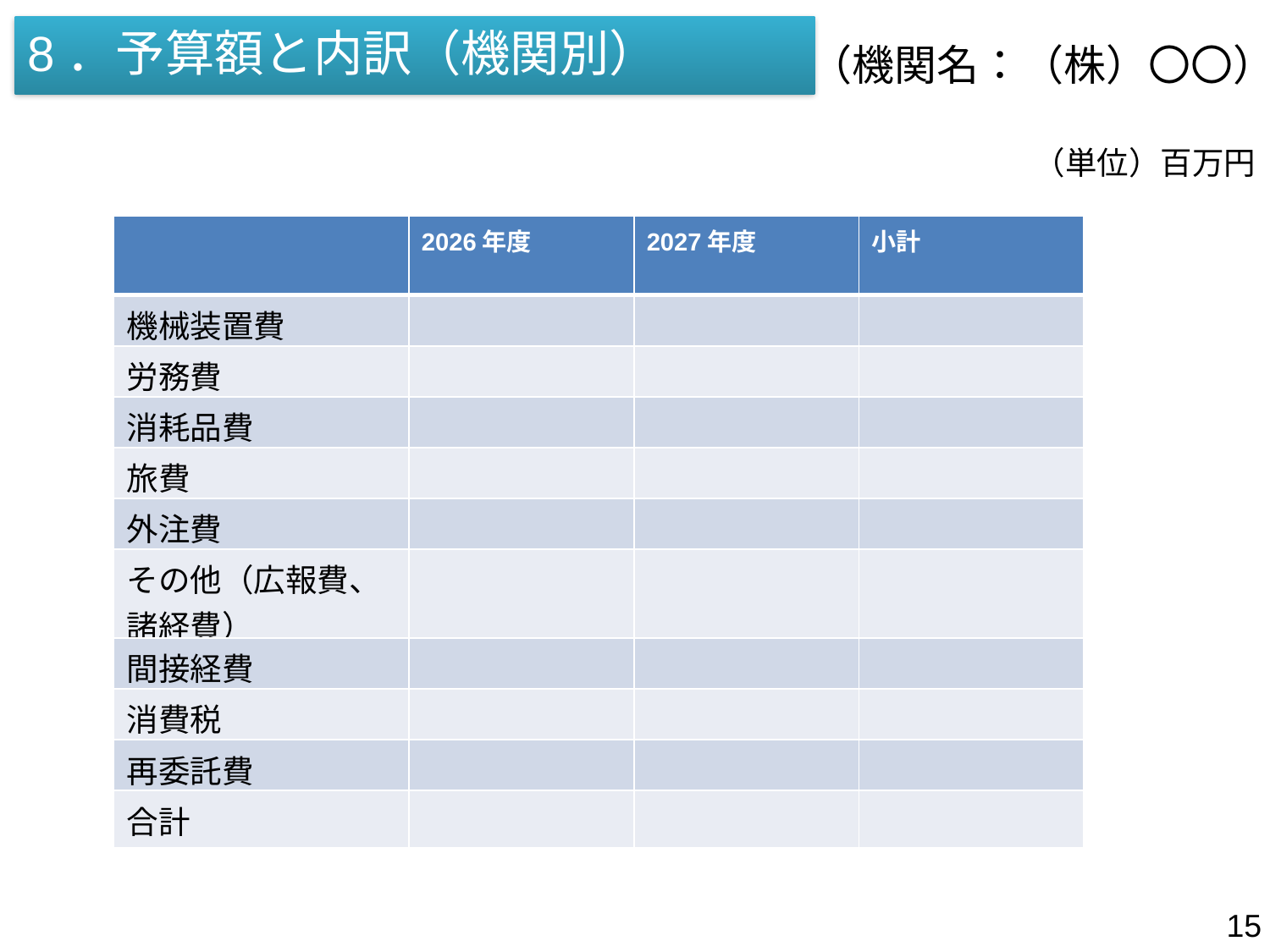

# （機関名：（株）〇〇）
8．予算額と内訳（機関別）
（単位）百万円
|  | 2026年度 | 2027年度 | 小計 |
| --- | --- | --- | --- |
| 機械装置費 |  |  |  |
| 労務費 |  |  |  |
| 消耗品費 |  |  |  |
| 旅費 |  |  |  |
| 外注費 |  |  |  |
| その他（広報費、諸経費） |  |  |  |
| 間接経費 |  |  |  |
| 消費税 |  |  |  |
| 再委託費 |  |  |  |
| 合計 |  |  |  |
15